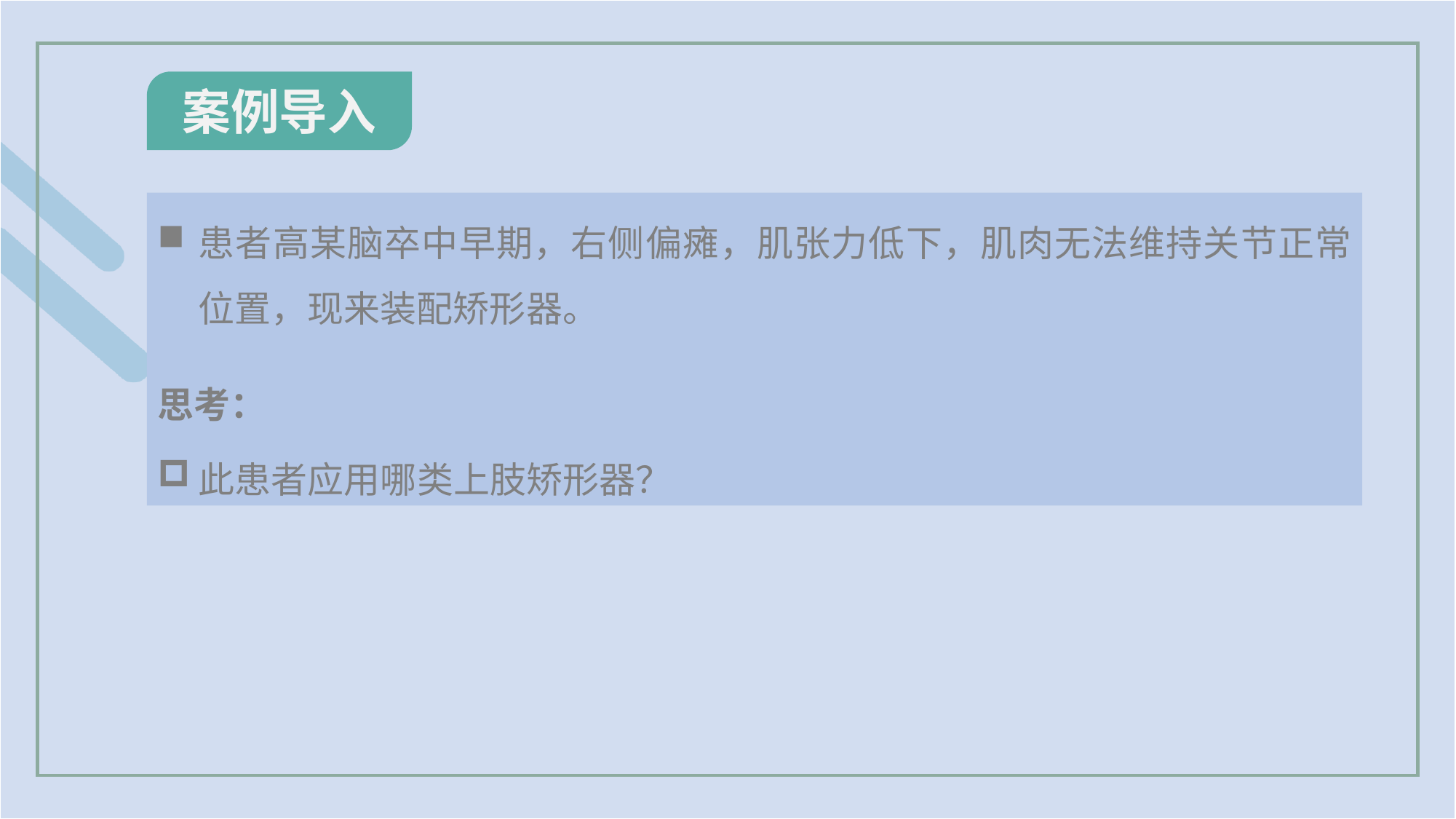

案例导入
患者高某脑卒中早期，右侧偏瘫，肌张力低下，肌肉无法维持关节正常位置，现来装配矫形器。
思考：
此患者应用哪类上肢矫形器？